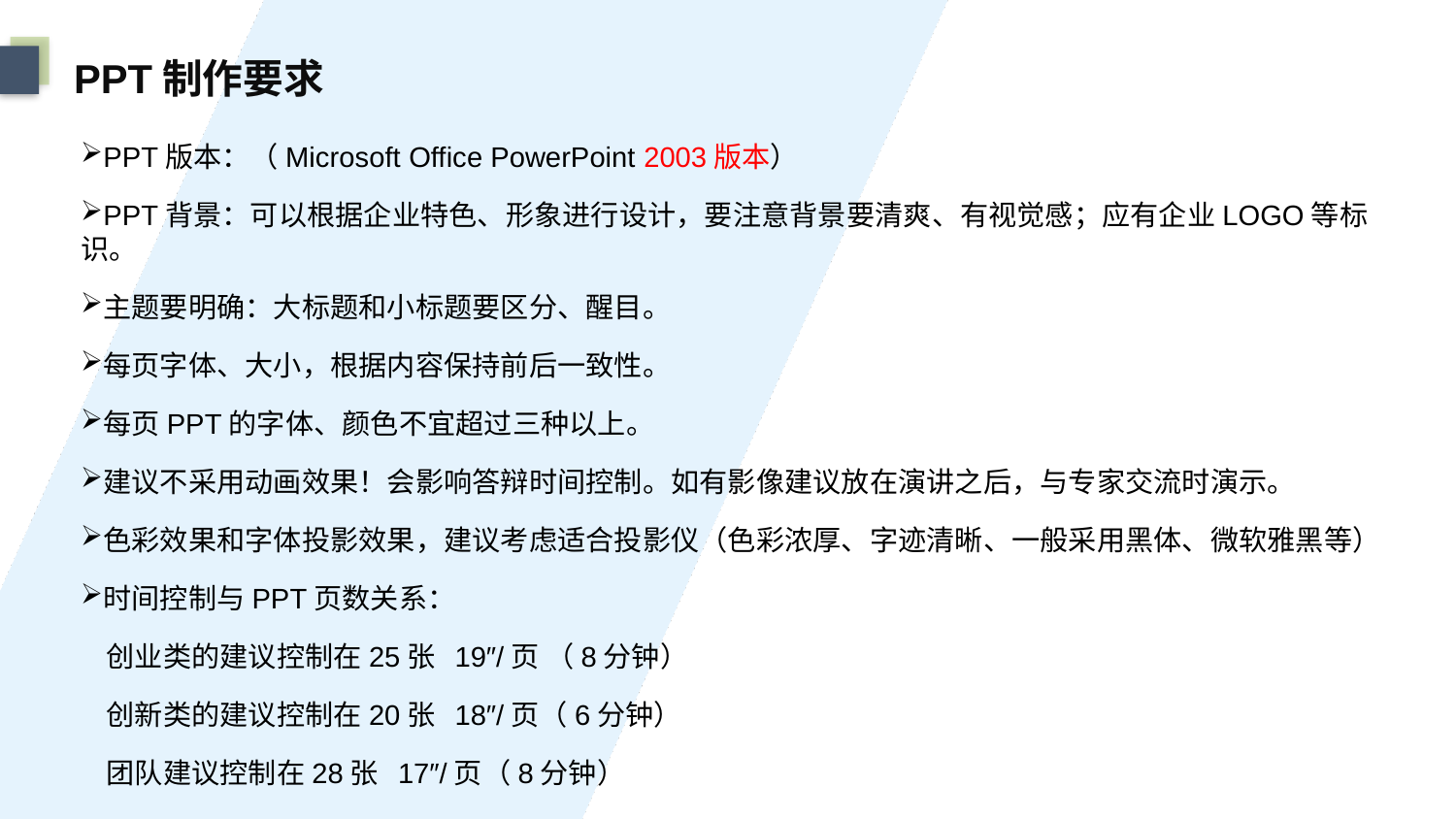

PPT制作要求
PPT版本：（Microsoft Office PowerPoint 2003版本）
PPT背景：可以根据企业特色、形象进行设计，要注意背景要清爽、有视觉感；应有企业LOGO等标识。
主题要明确：大标题和小标题要区分、醒目。
每页字体、大小，根据内容保持前后一致性。
每页PPT的字体、颜色不宜超过三种以上。
建议不采用动画效果！会影响答辩时间控制。如有影像建议放在演讲之后，与专家交流时演示。
色彩效果和字体投影效果，建议考虑适合投影仪（色彩浓厚、字迹清晰、一般采用黑体、微软雅黑等）
时间控制与PPT页数关系：
   创业类的建议控制在25张  19″/页 （8分钟）
   创新类的建议控制在20张  18″/页（6分钟）
   团队建议控制在28张  17″/页（8分钟）